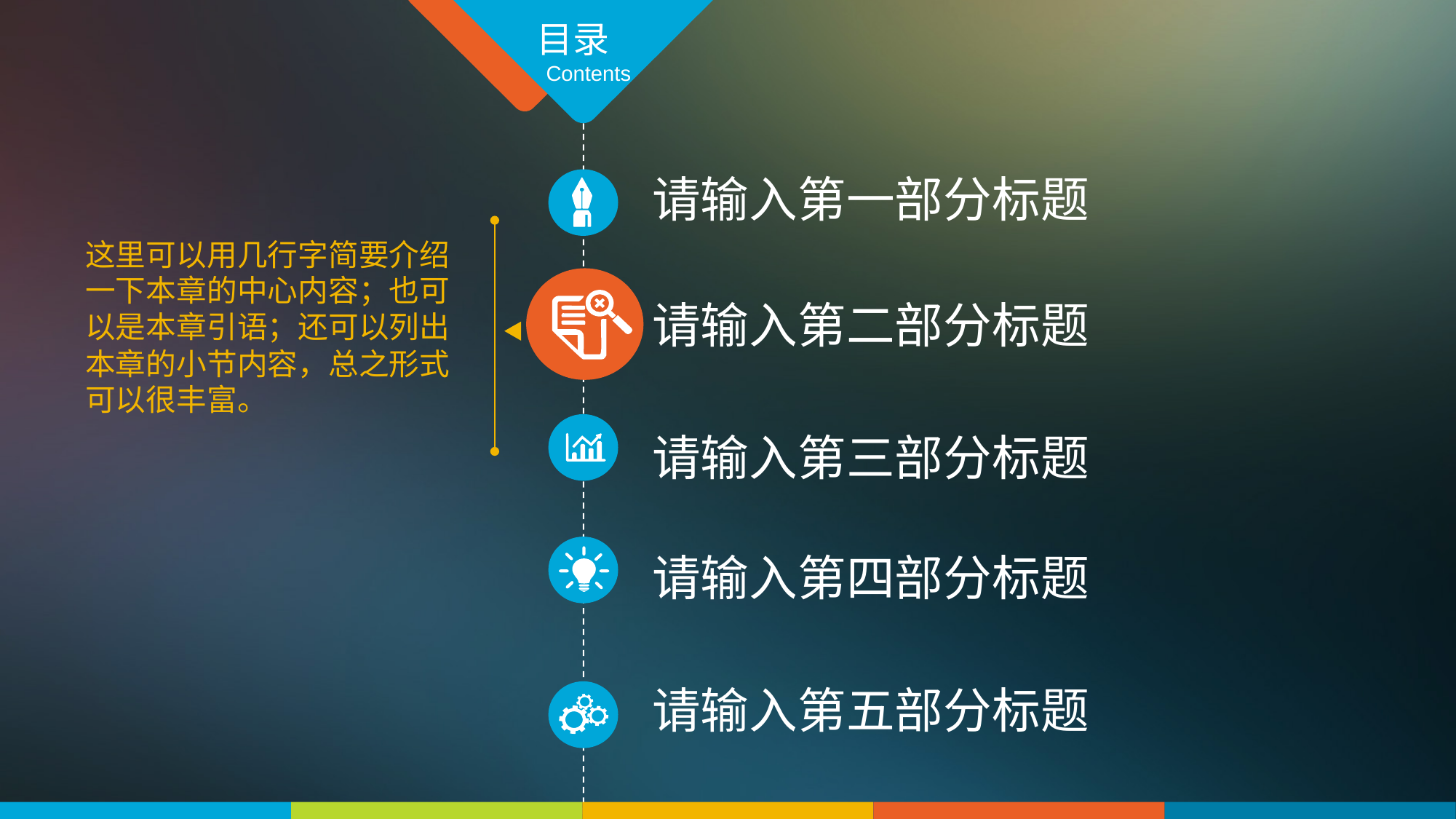

目录
Contents

请输入第一部分标题

这里可以用几行字简要介绍一下本章的中心内容；也可以是本章引语；还可以列出本章的小节内容，总之形式可以很丰富。

请输入第二部分标题

请输入第三部分标题

请输入第四部分标题
请输入第五部分标题